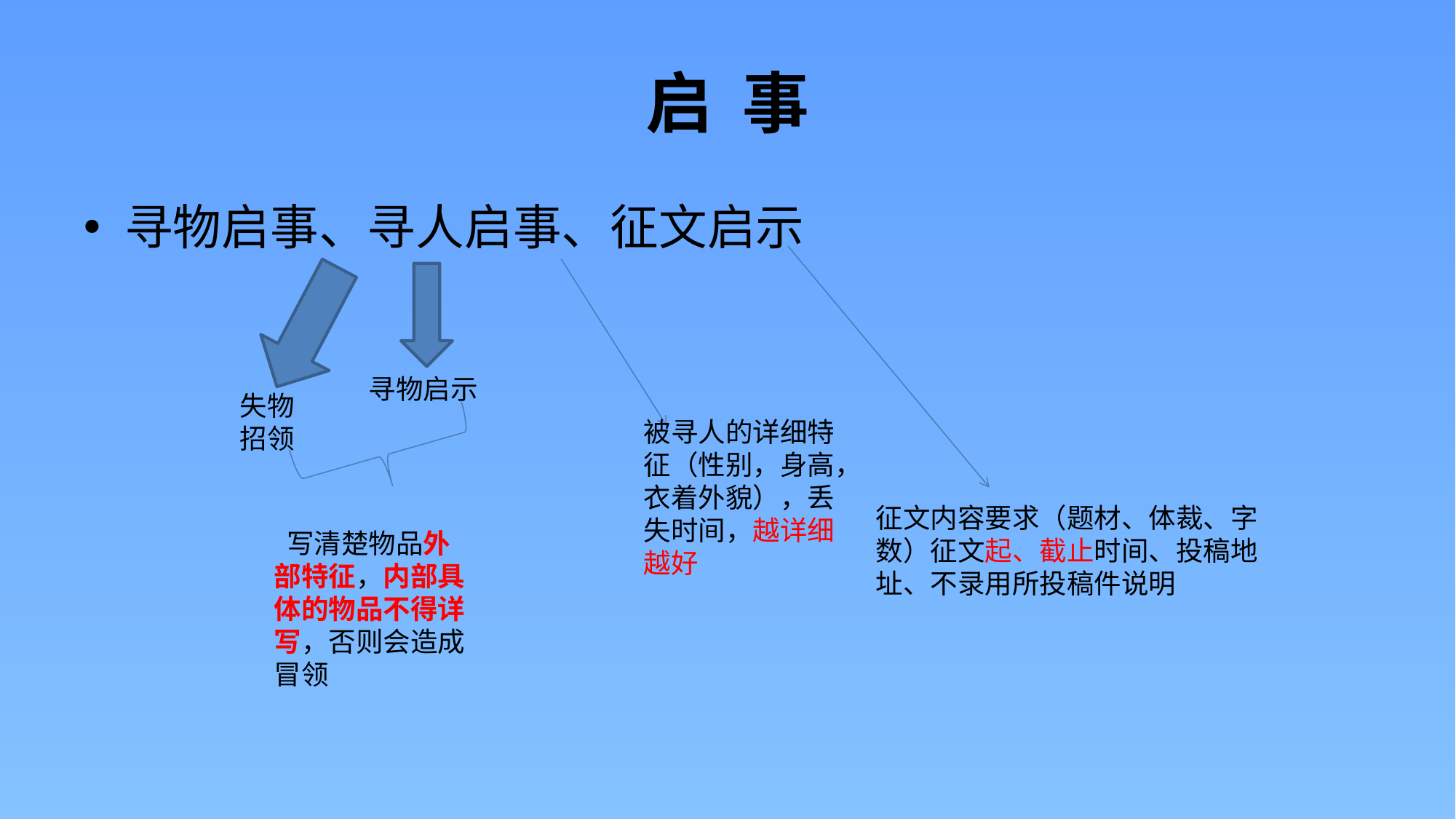

# 启  事
寻物启事、寻人启事、征文启示

寻物启示
失物招领
被寻人的详细特征（性别，身高，衣着外貌），丢失时间，越详细越好
征文内容要求（题材、体裁、字数）征文起、截止时间、投稿地址、不录用所投稿件说明

 写清楚物品外部特征，内部具体的物品不得详写，否则会造成冒领